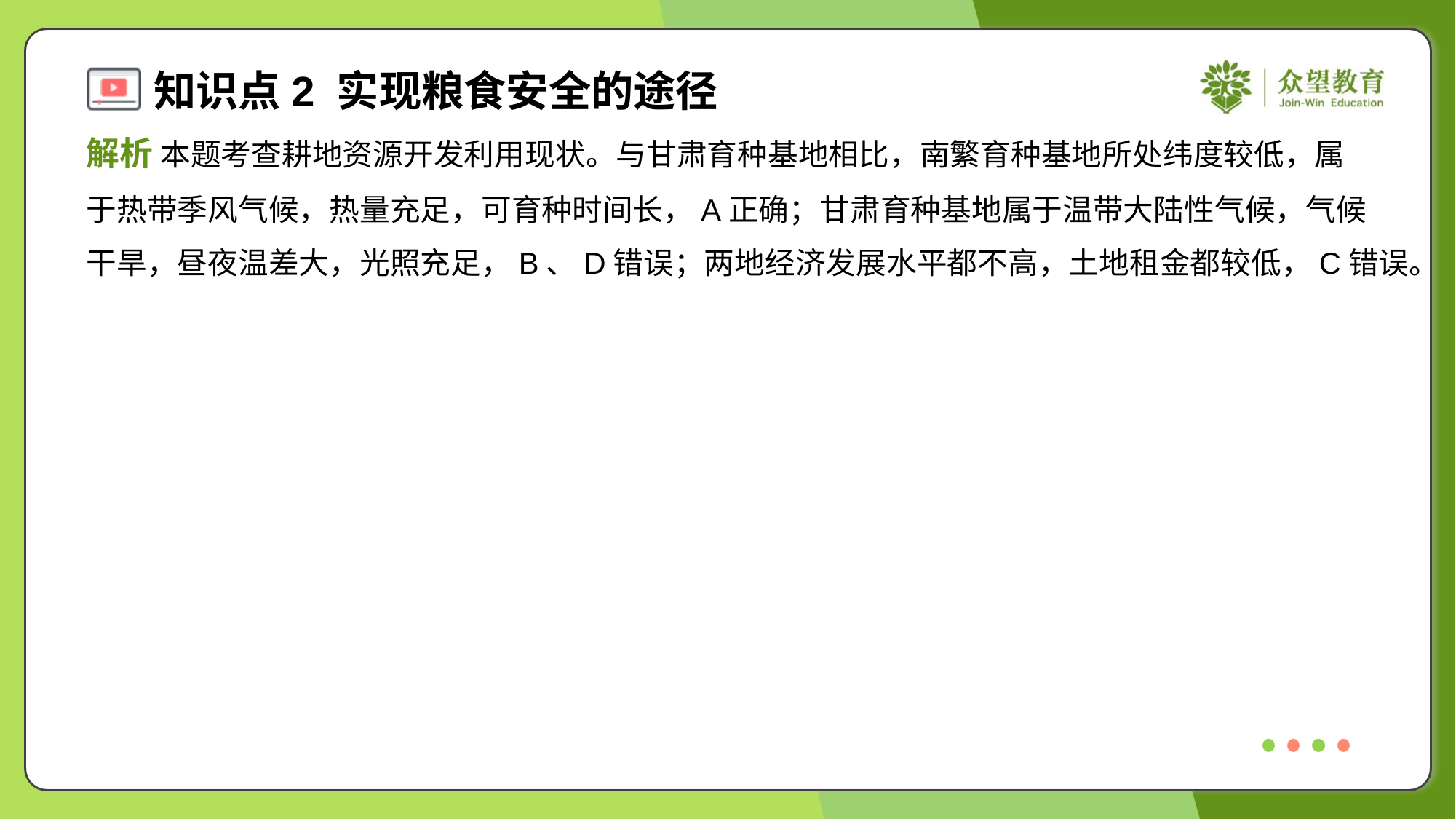

解析 本题考查耕地资源开发利用现状。与甘肃育种基地相比，南繁育种基地所处纬度较低，属
于热带季风气候，热量充足，可育种时间长，A正确；甘肃育种基地属于温带大陆性气候，气候
干旱，昼夜温差大，光照充足，B、D错误；两地经济发展水平都不高，土地租金都较低，C错误。